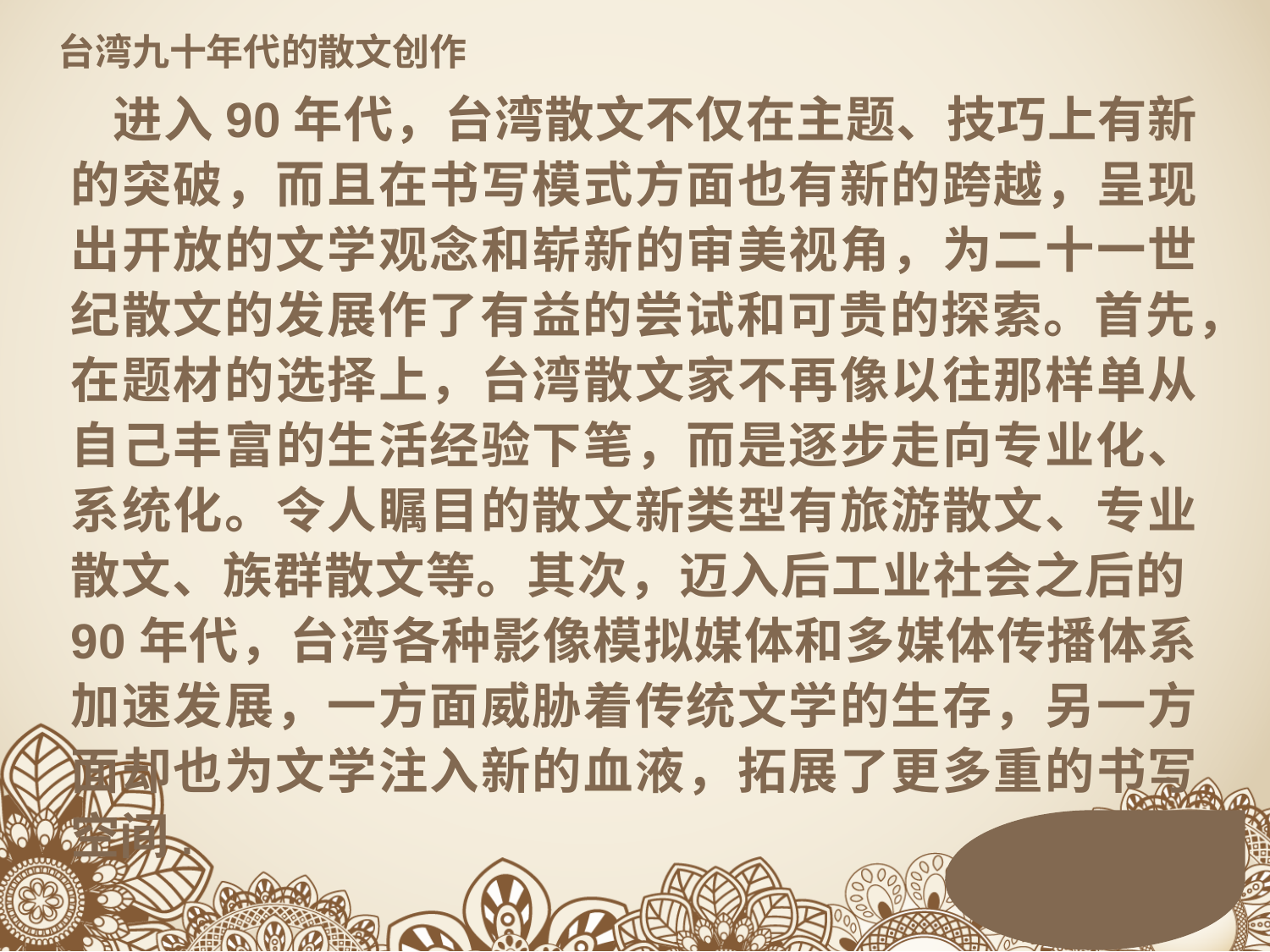

# 台湾九十年代的散文创作
   进入90年代，台湾散文不仅在主题、技巧上有新的突破，而且在书写模式方面也有新的跨越，呈现出开放的文学观念和崭新的审美视角，为二十一世纪散文的发展作了有益的尝试和可贵的探索。首先，在题材的选择上，台湾散文家不再像以往那样单从自己丰富的生活经验下笔，而是逐步走向专业化、系统化。令人瞩目的散文新类型有旅游散文、专业散文、族群散文等。其次，迈入后工业社会之后的90年代，台湾各种影像模拟媒体和多媒体传播体系加速发展，一方面威胁着传统文学的生存，另一方面却也为文学注入新的血液，拓展了更多重的书写空间.